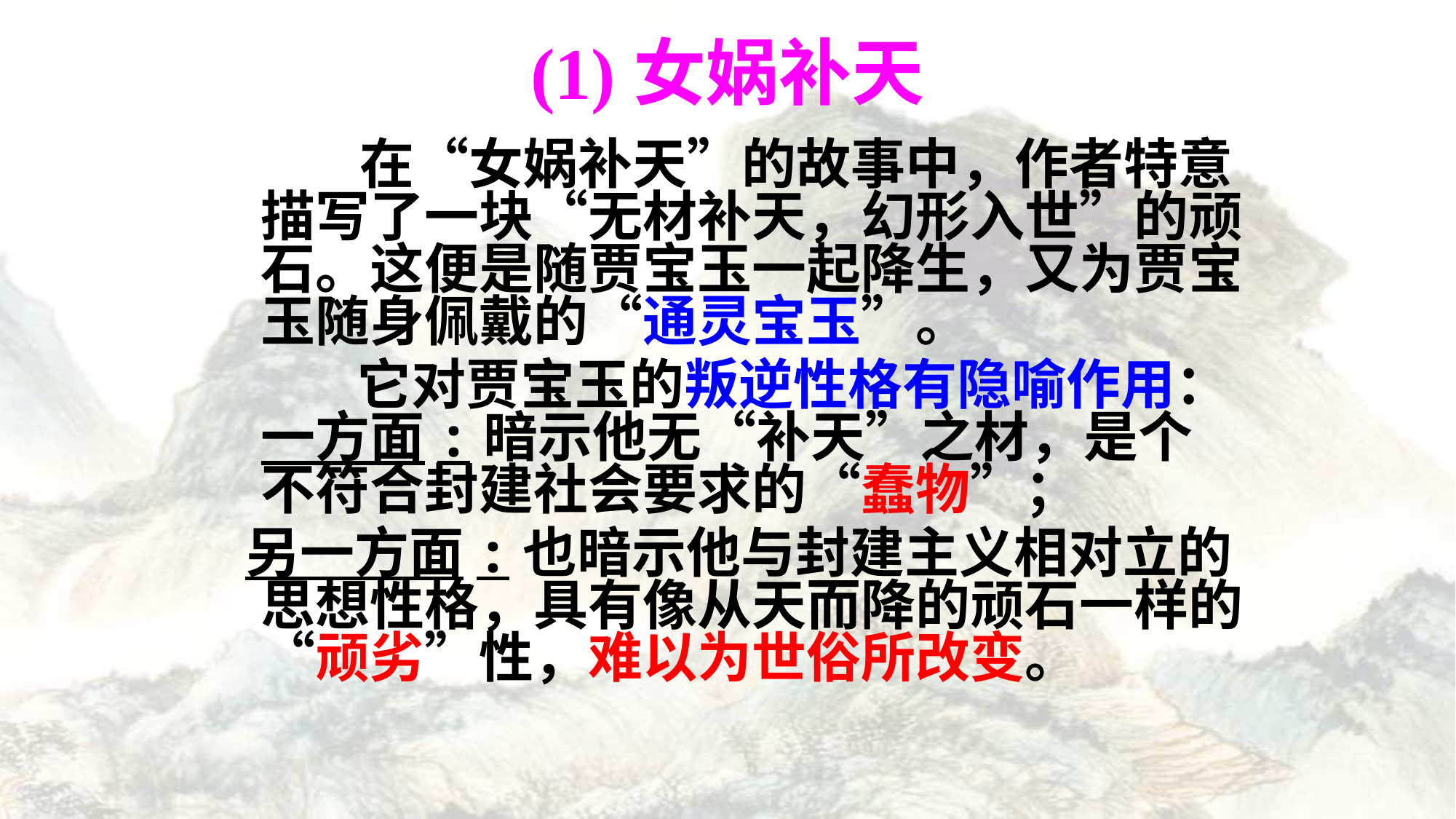

# (1)女娲补天
               在“女娲补天”的故事中，作者特意描写了一块“无材补天，幻形入世”的顽石。这便是随贾宝玉一起降生，又为贾宝玉随身佩戴的“通灵宝玉”。
          它对贾宝玉的叛逆性格有隐喻作用：一方面:暗示他无“补天”之材，是个不符合封建社会要求的“蠢物”；
 另一方面:也暗示他与封建主义相对立的思想性格，具有像从天而降的顽石一样的“顽劣”性，难以为世俗所改变。